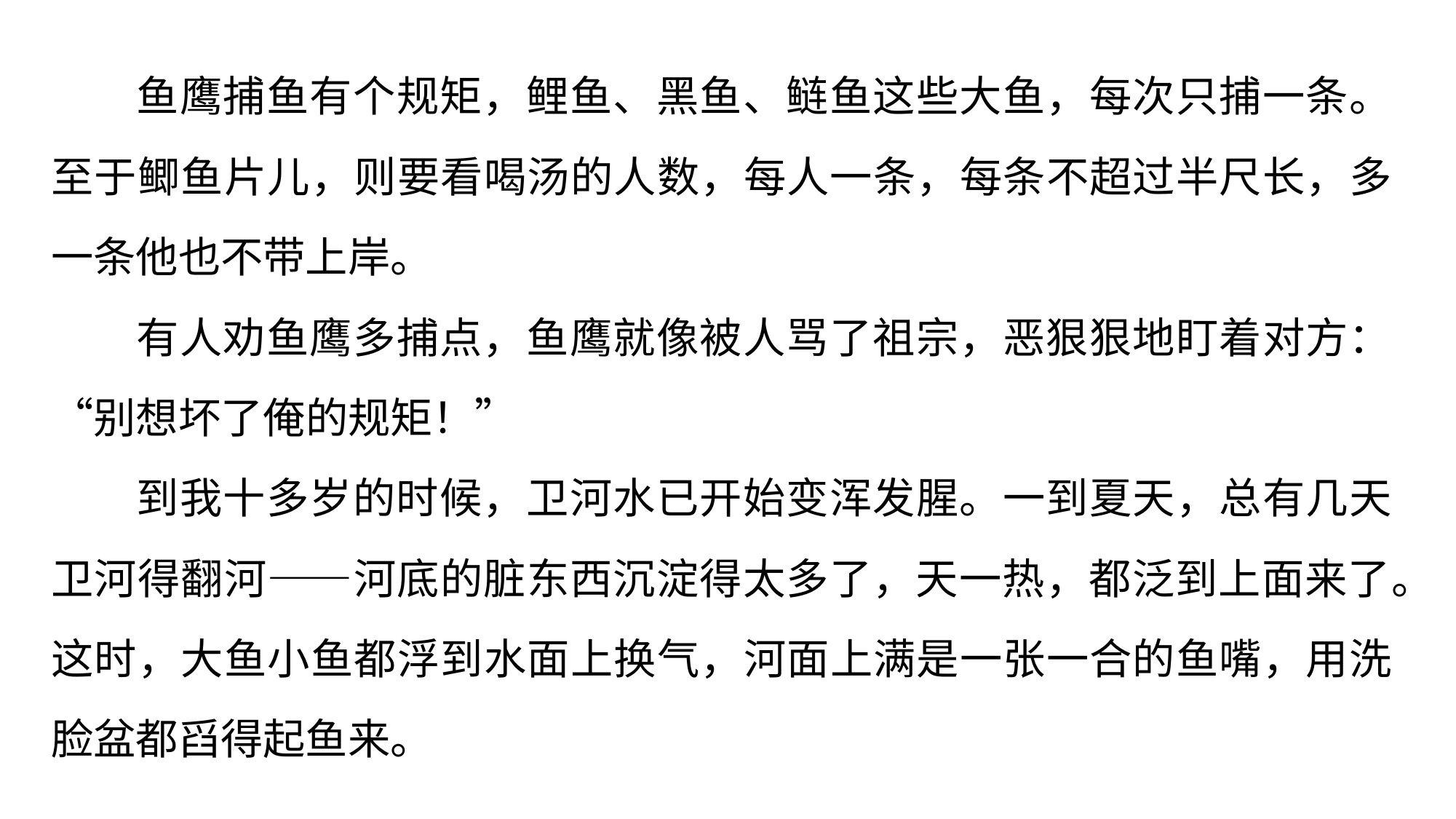

鱼鹰捕鱼有个规矩，鲤鱼、黑鱼、鲢鱼这些大鱼，每次只捕一条。至于鲫鱼片儿，则要看喝汤的人数，每人一条，每条不超过半尺长，多一条他也不带上岸。
有人劝鱼鹰多捕点，鱼鹰就像被人骂了祖宗，恶狠狠地盯着对方：“别想坏了俺的规矩！”
到我十多岁的时候，卫河水已开始变浑发腥。一到夏天，总有几天卫河得翻河——河底的脏东西沉淀得太多了，天一热，都泛到上面来了。这时，大鱼小鱼都浮到水面上换气，河面上满是一张一合的鱼嘴，用洗脸盆都舀得起鱼来。